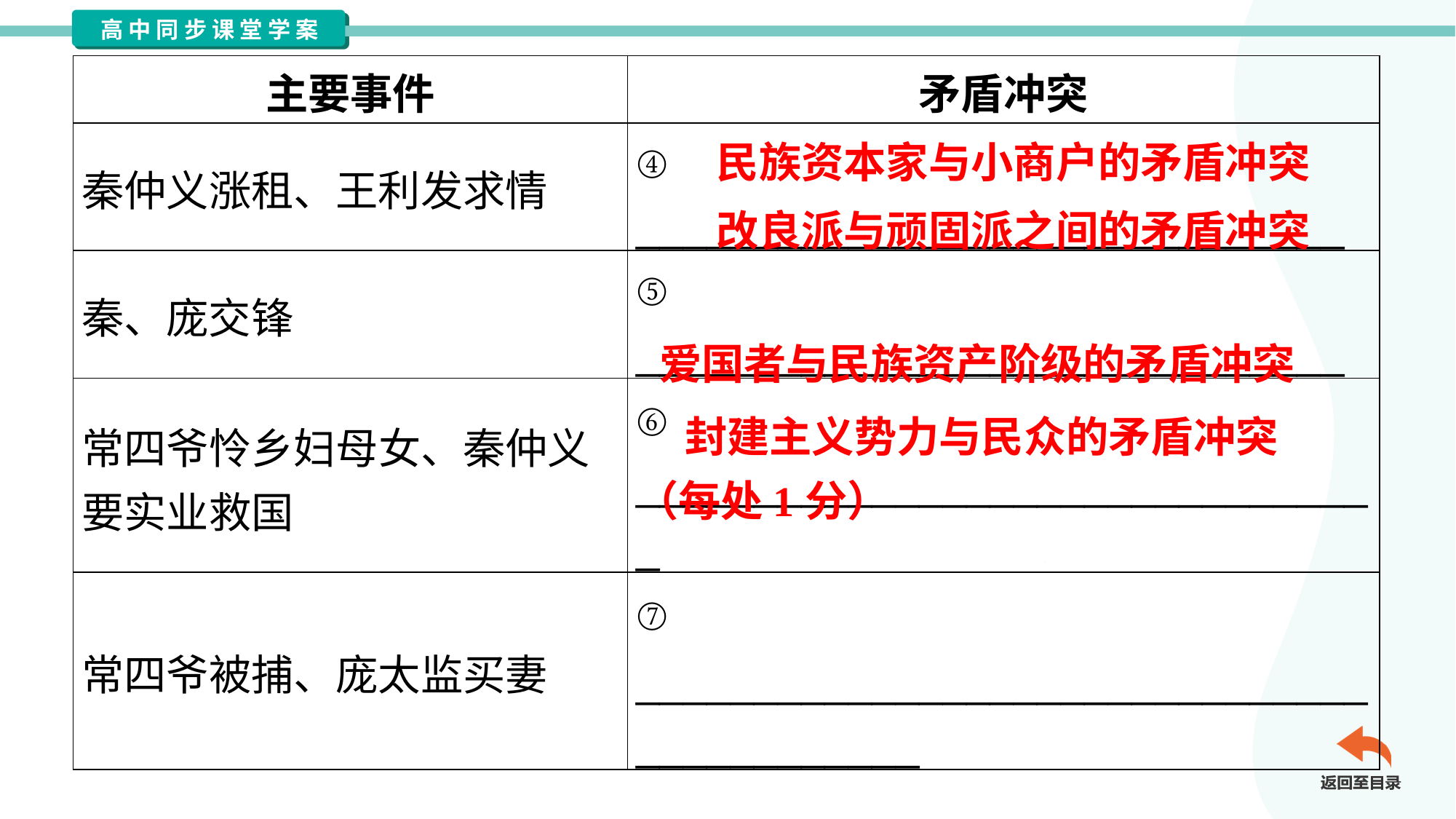

| 主要事件 | 矛盾冲突 |
| --- | --- |
| 秦仲义涨租、王利发求情 | ④ \_\_\_\_\_\_\_\_\_\_\_\_\_\_\_\_\_\_\_\_\_\_\_\_\_\_\_\_\_\_ |
| 秦、庞交锋 | ⑤ \_\_\_\_\_\_\_\_\_\_\_\_\_\_\_\_\_\_\_\_\_\_\_\_\_\_\_\_\_\_ |
| 常四爷怜乡妇母女、秦仲义 要实业救国 | ⑥ \_\_\_\_\_\_\_\_\_\_\_\_\_\_\_\_\_\_\_\_\_\_\_\_\_\_\_\_\_\_\_\_ |
| 常四爷被捕、庞太监买妻 | ⑦ \_\_\_\_\_\_\_\_\_\_\_\_\_\_\_\_\_\_\_\_\_\_\_\_\_\_\_\_\_\_\_ \_\_\_\_\_\_\_\_\_\_\_\_ |
民族资本家与小商户的矛盾冲突
改良派与顽固派之间的矛盾冲突
爱国者与民族资产阶级的矛盾冲突
    封建主义势力与民众的矛盾冲突
（每处1分）